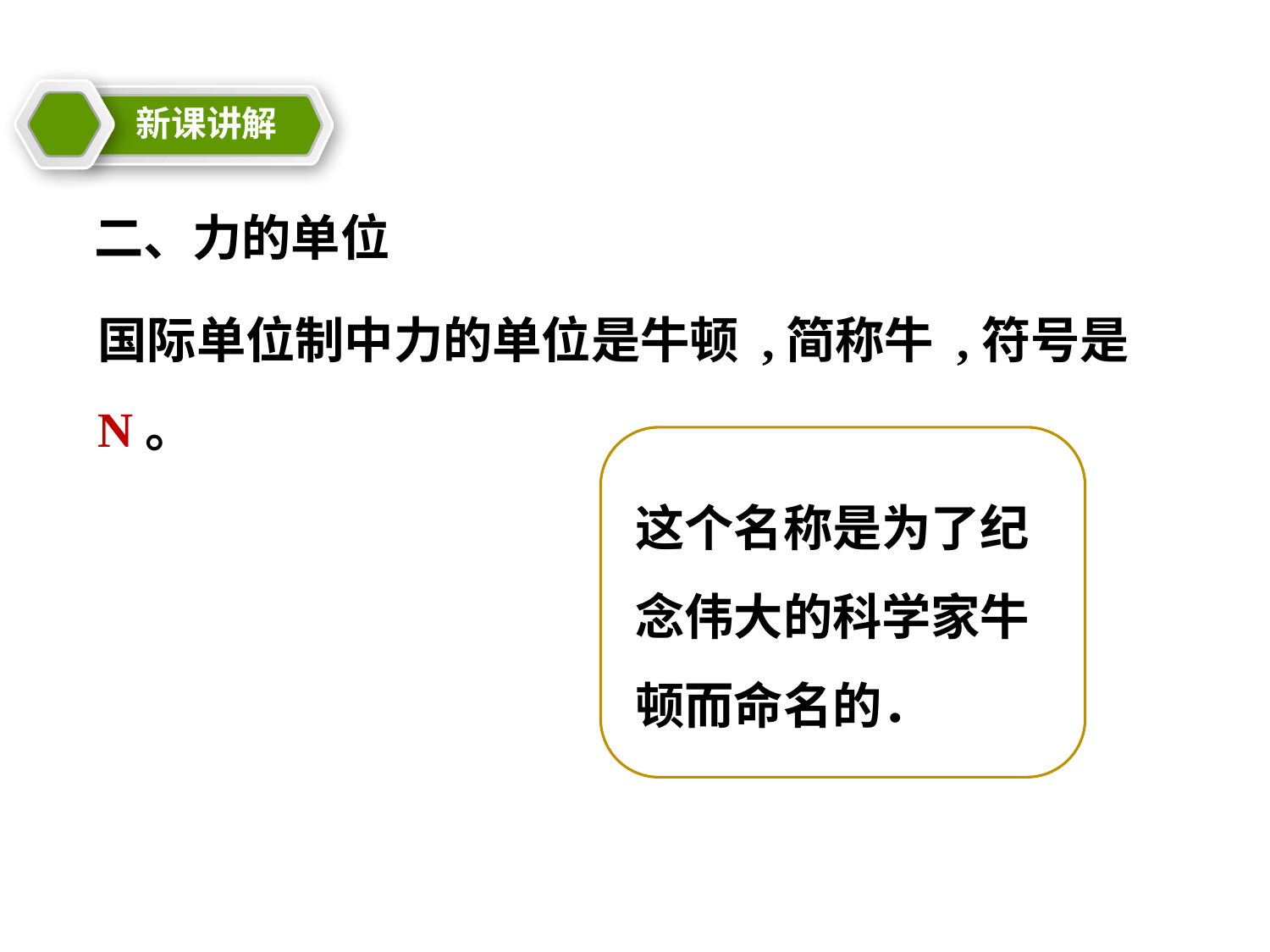

新课讲解
教学目标
21cnjy.com
21cnjy.com
21世纪教育网
二、力的单位
国际单位制中力的单位是牛顿 ,简称牛 ,符号是 N。

这个名称是为了纪念伟大的科学家牛顿而命名的．